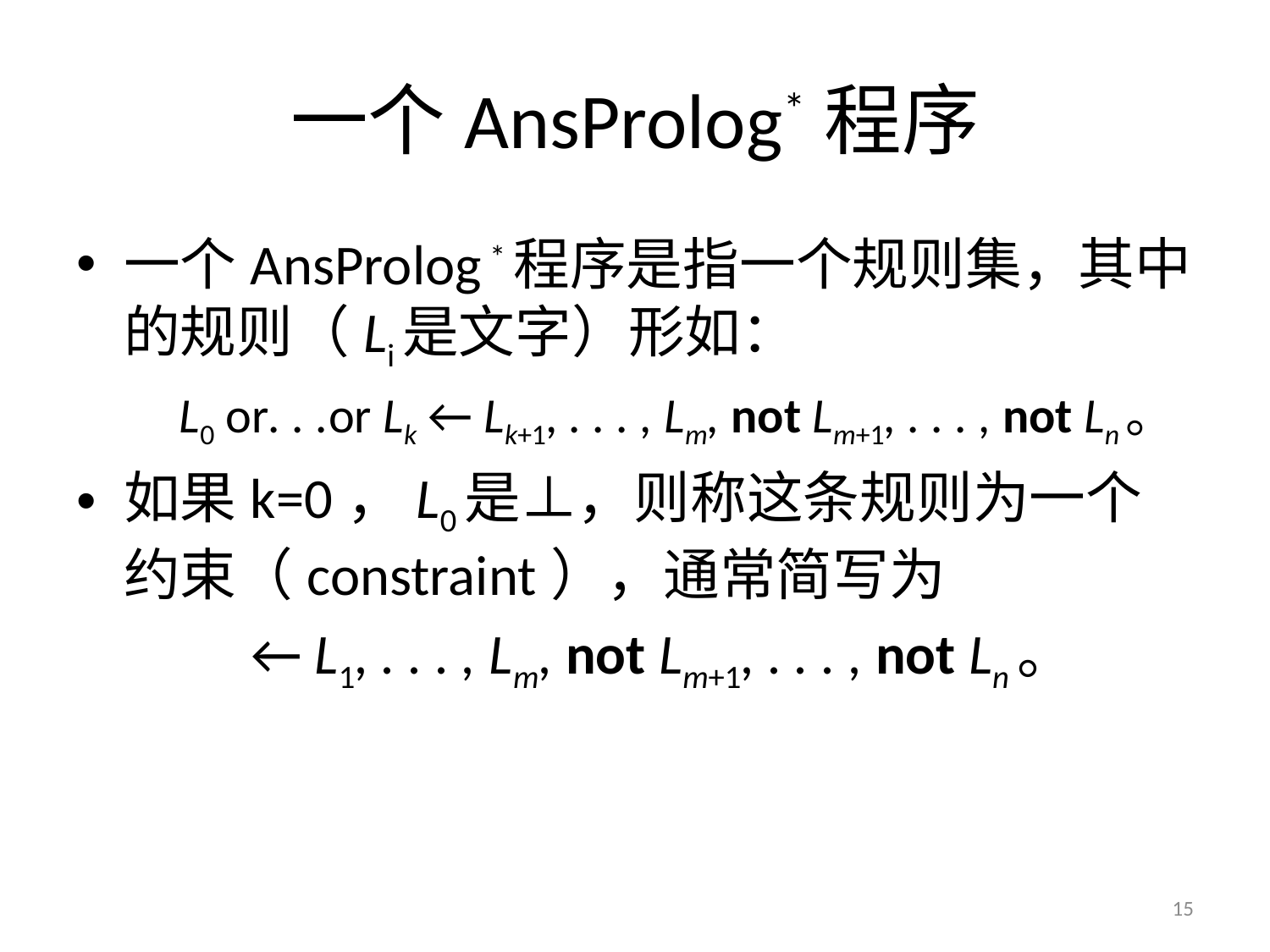

# 一个AnsProlog*程序
一个AnsProlog *程序是指一个规则集，其中的规则（Li是文字）形如：
	L0 or. . .or Lk ← Lk+1, . . . , Lm, not Lm+1, . . . , not Ln。
如果k=0，L0是⊥，则称这条规则为一个约束（constraint），通常简写为
		← L1, . . . , Lm, not Lm+1, . . . , not Ln。
15